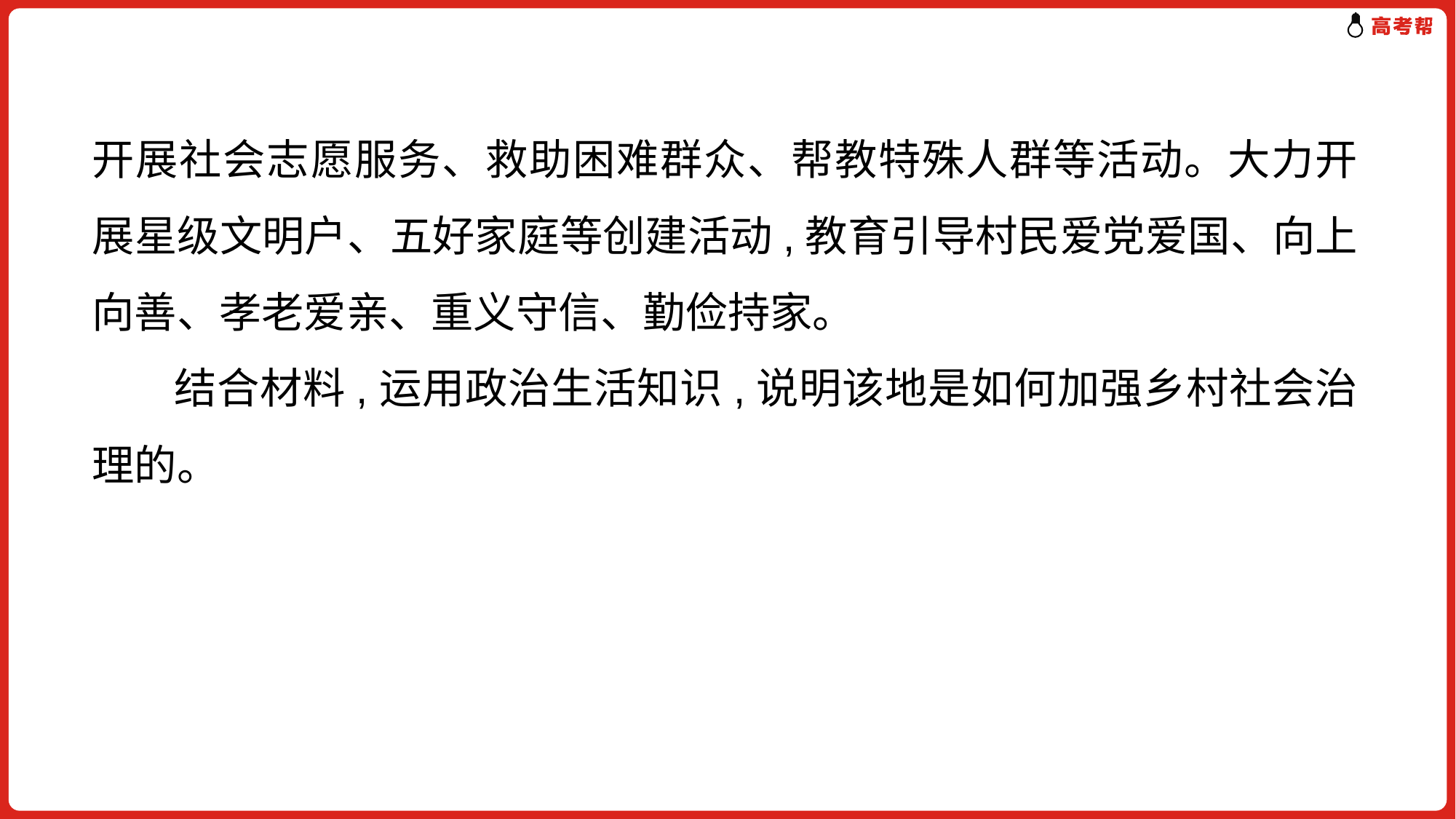

开展社会志愿服务、救助困难群众、帮教特殊人群等活动。大力开展星级文明户、五好家庭等创建活动,教育引导村民爱党爱国、向上向善、孝老爱亲、重义守信、勤俭持家。
       结合材料,运用政治生活知识,说明该地是如何加强乡村社会治理的。